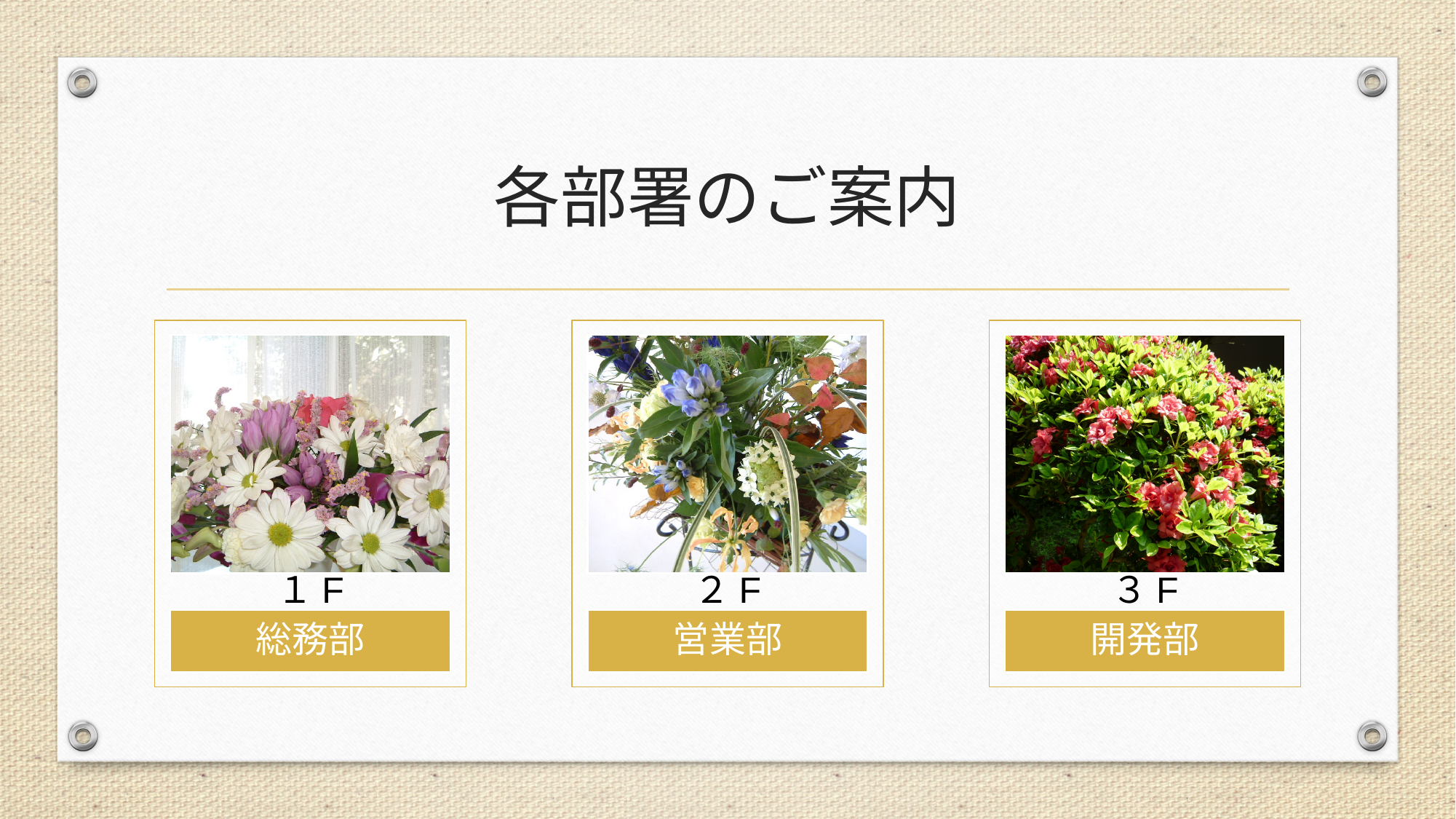

# 各部署のご案内
総務部
１F
営業部
２F
開発部
３F